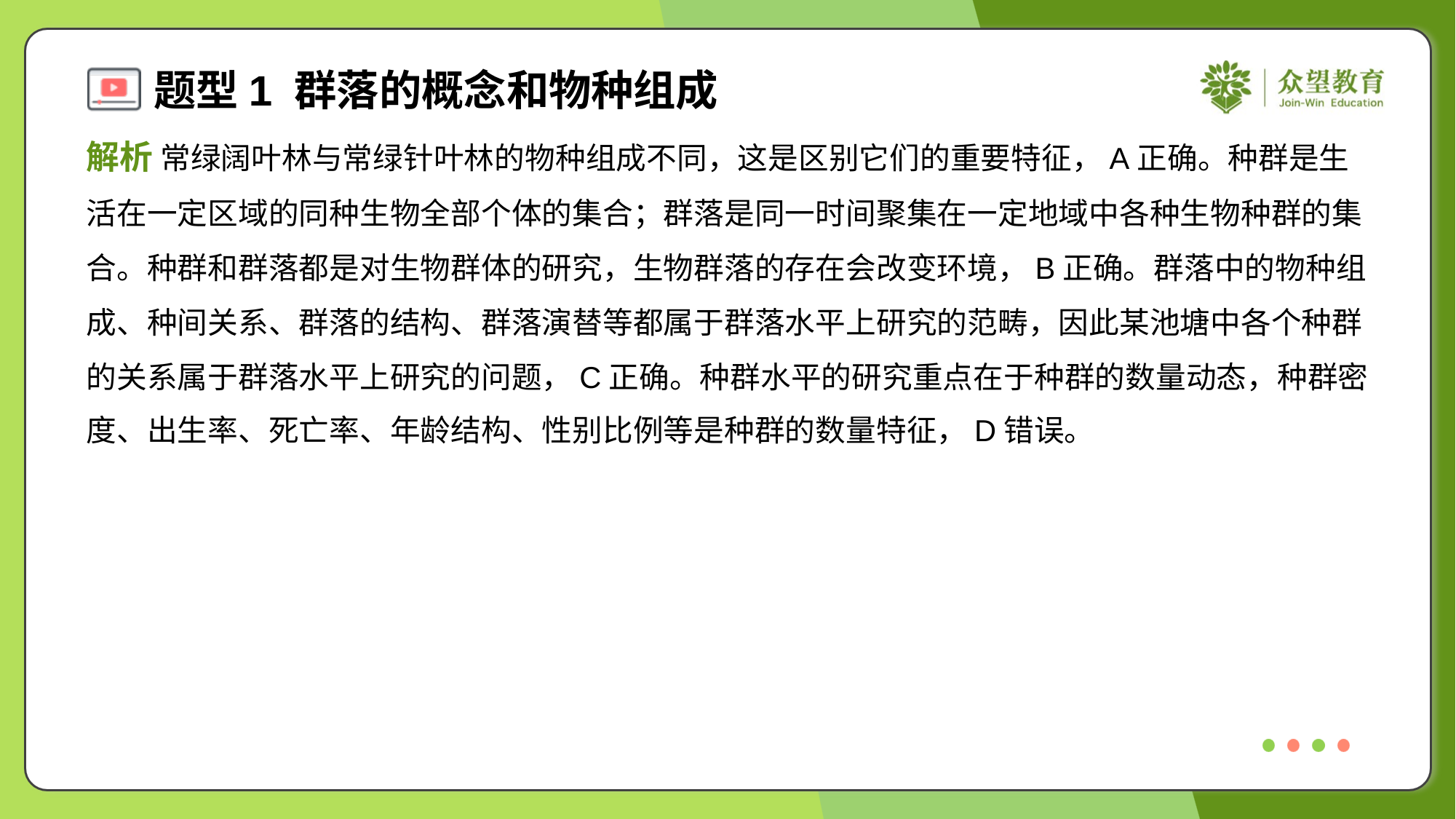

解析 常绿阔叶林与常绿针叶林的物种组成不同，这是区别它们的重要特征，A正确。种群是生
活在一定区域的同种生物全部个体的集合；群落是同一时间聚集在一定地域中各种生物种群的集
合。种群和群落都是对生物群体的研究，生物群落的存在会改变环境，B正确。群落中的物种组
成、种间关系、群落的结构、群落演替等都属于群落水平上研究的范畴，因此某池塘中各个种群
的关系属于群落水平上研究的问题，C正确。种群水平的研究重点在于种群的数量动态，种群密
度、出生率、死亡率、年龄结构、性别比例等是种群的数量特征，D错误。